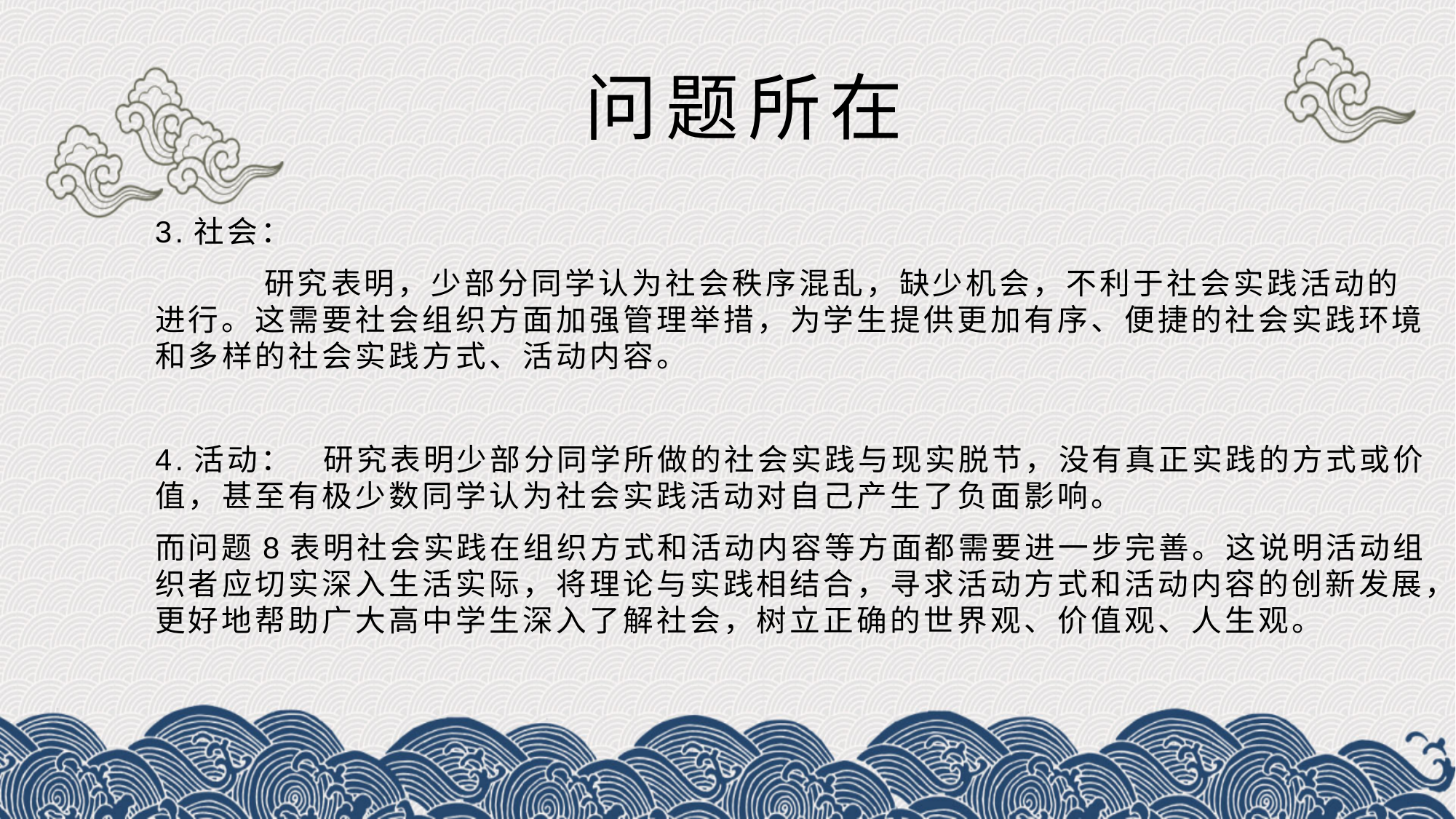

# 问题所在
3.社会：
	研究表明，少部分同学认为社会秩序混乱，缺少机会，不利于社会实践活动的进行。这需要社会组织方面加强管理举措，为学生提供更加有序、便捷的社会实践环境和多样的社会实践方式、活动内容。

4.活动：   研究表明少部分同学所做的社会实践与现实脱节，没有真正实践的方式或价值，甚至有极少数同学认为社会实践活动对自己产生了负面影响。
而问题8表明社会实践在组织方式和活动内容等方面都需要进一步完善。这说明活动组织者应切实深入生活实际，将理论与实践相结合，寻求活动方式和活动内容的创新发展，更好地帮助广大高中学生深入了解社会，树立正确的世界观、价值观、人生观。